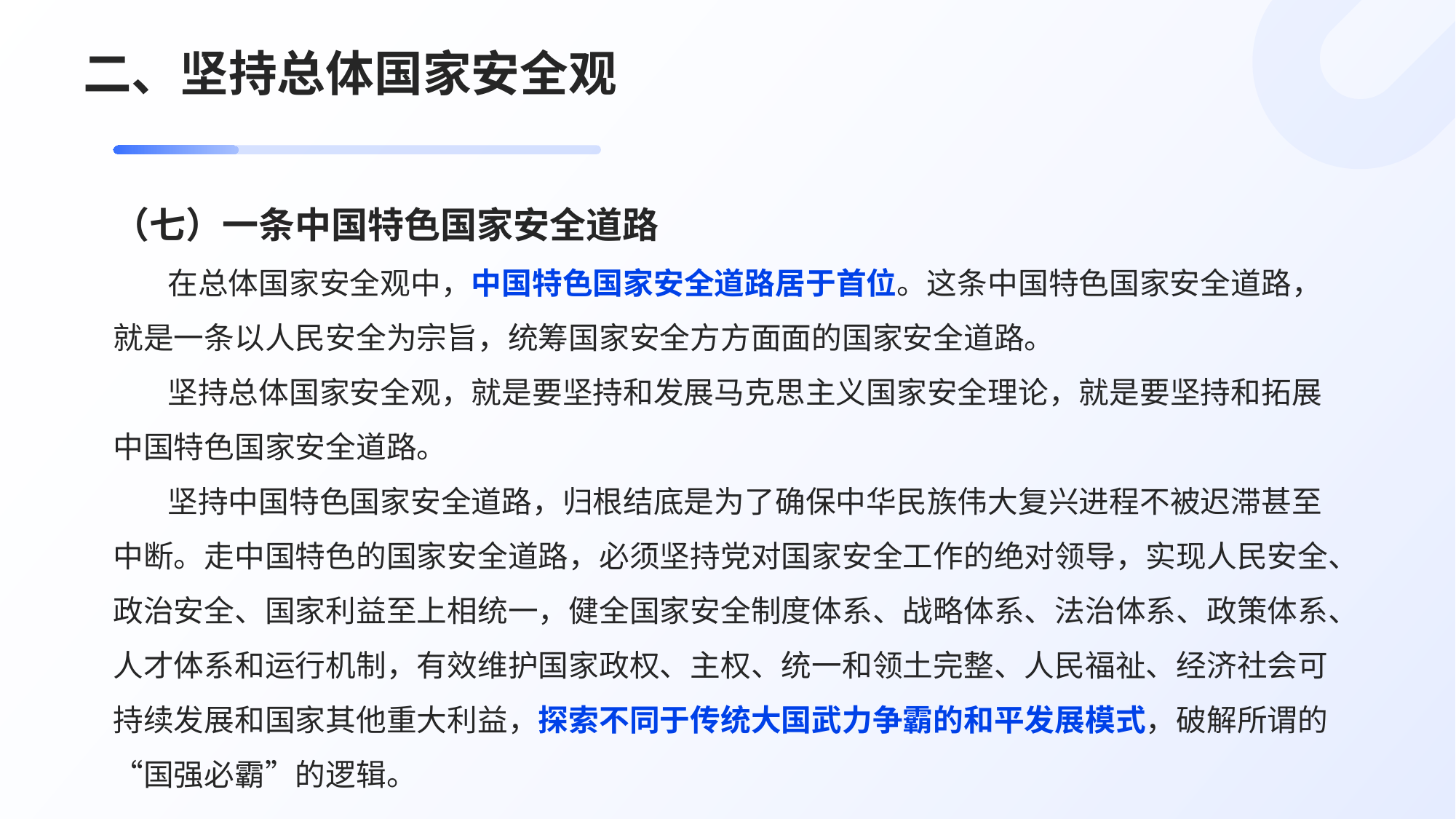

# 二、坚持总体国家安全观

（七）一条中国特色国家安全道路
在总体国家安全观中，中国特色国家安全道路居于首位。这条中国特色国家安全道路，就是一条以人民安全为宗旨，统筹国家安全方方面面的国家安全道路。
坚持总体国家安全观，就是要坚持和发展马克思主义国家安全理论，就是要坚持和拓展中国特色国家安全道路。
坚持中国特色国家安全道路，归根结底是为了确保中华民族伟大复兴进程不被迟滞甚至中断。走中国特色的国家安全道路，必须坚持党对国家安全工作的绝对领导，实现人民安全、政治安全、国家利益至上相统一，健全国家安全制度体系、战略体系、法治体系、政策体系、人才体系和运行机制，有效维护国家政权、主权、统一和领土完整、人民福祉、经济社会可持续发展和国家其他重大利益，探索不同于传统大国武力争霸的和平发展模式，破解所谓的“国强必霸”的逻辑。